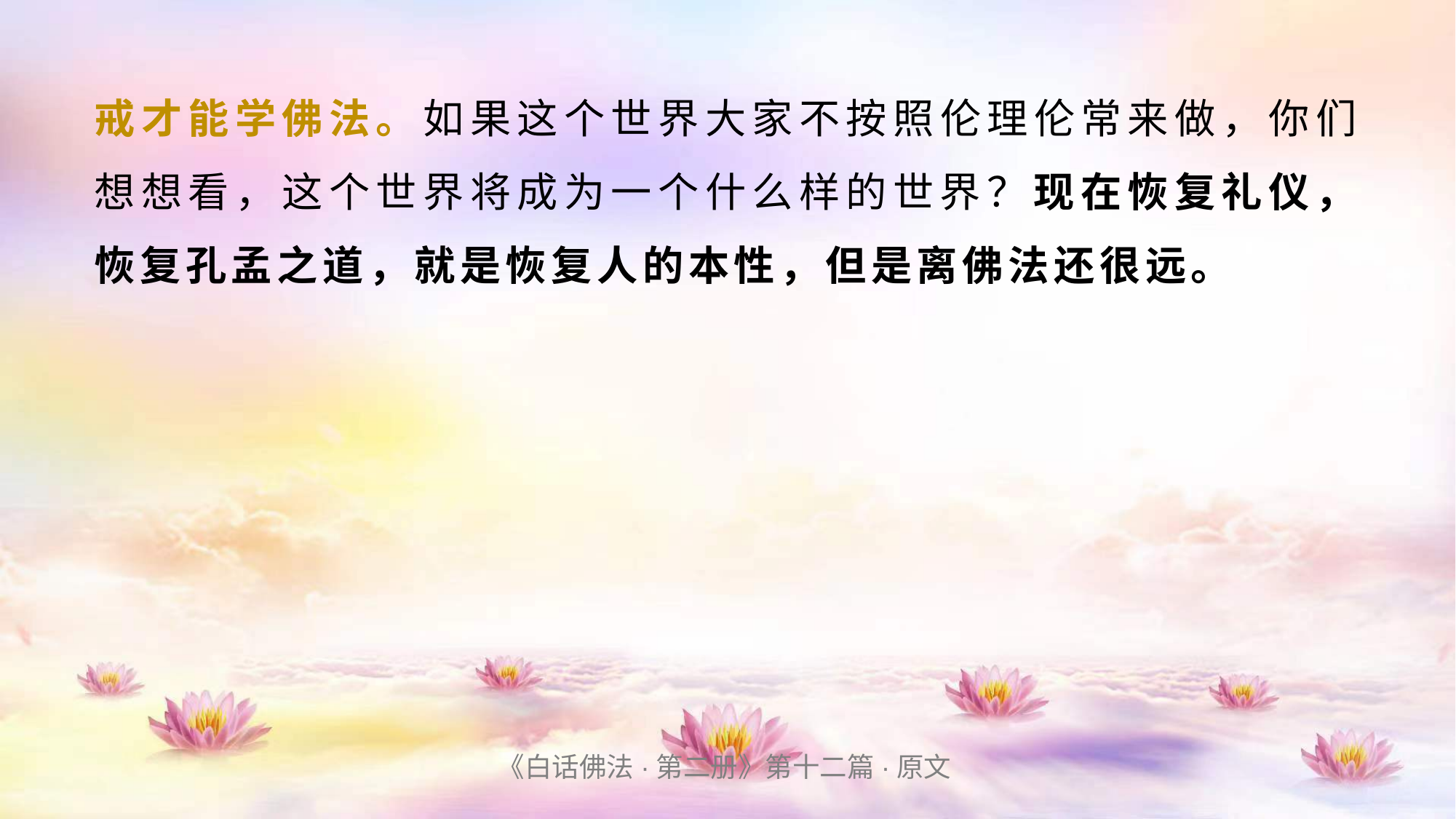

# 戒才能学佛法。如果这个世界大家不按照伦理伦常来做，你们想想看，这个世界将成为一个什么样的世界？现在恢复礼仪，恢复孔孟之道，就是恢复人的本性，但是离佛法还很远。
《白话佛法·第二册》第十二篇·原文